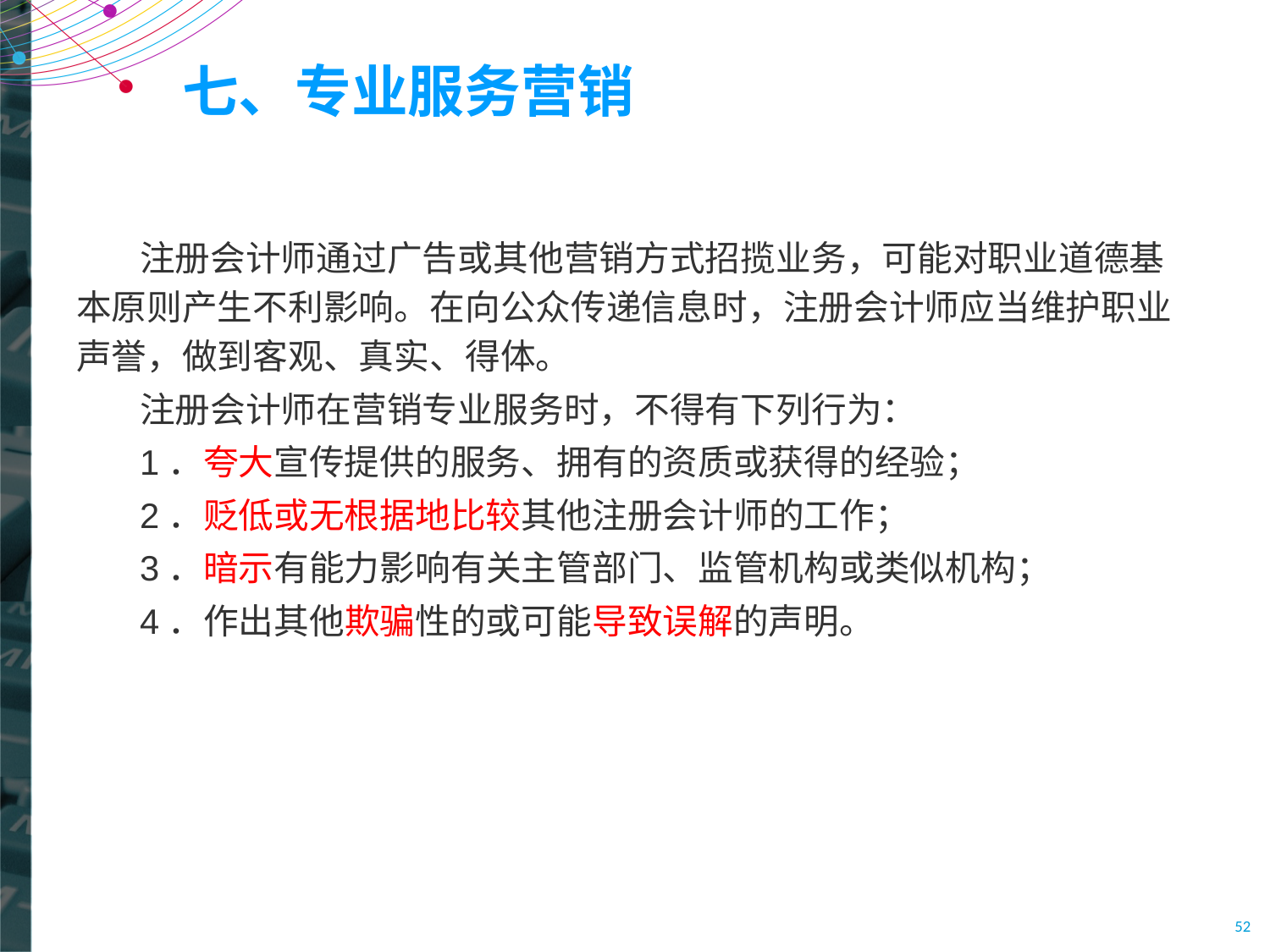

# 七、专业服务营销
注册会计师通过广告或其他营销方式招揽业务，可能对职业道德基本原则产生不利影响。在向公众传递信息时，注册会计师应当维护职业声誉，做到客观、真实、得体。
注册会计师在营销专业服务时，不得有下列行为：
1．夸大宣传提供的服务、拥有的资质或获得的经验；
2．贬低或无根据地比较其他注册会计师的工作；
3．暗示有能力影响有关主管部门、监管机构或类似机构；
4．作出其他欺骗性的或可能导致误解的声明。